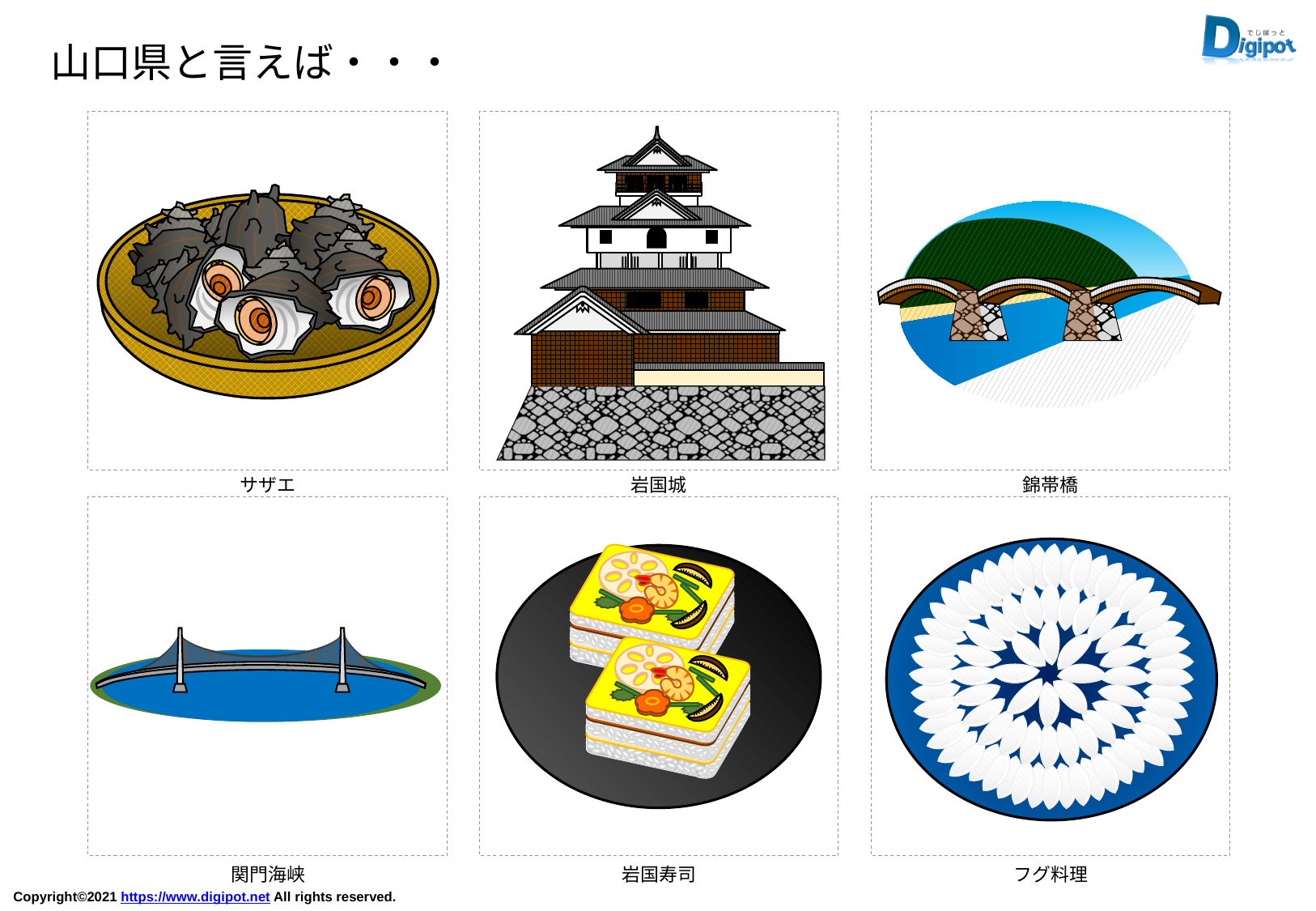

山口県と言えば・・・

サザエ
岩国城
錦帯橋

関門海峡
岩国寿司
フグ料理